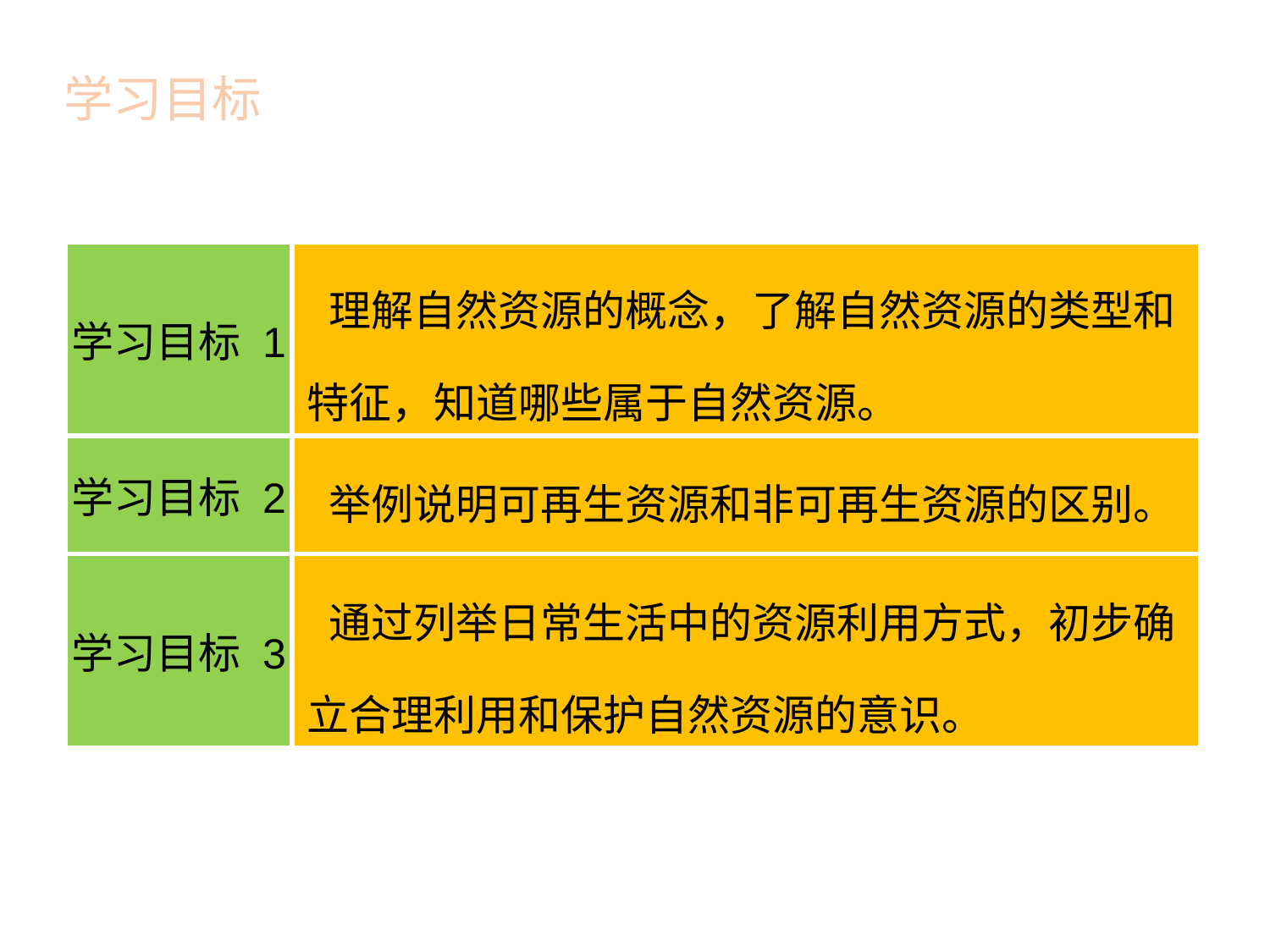

学习目标

| 学习目标 1 | 理解自然资源的概念，了解自然资源的类型和特征，知道哪些属于自然资源。 |
| --- | --- |
| 学习目标 2 | 举例说明可再生资源和非可再生资源的区别。 |
| 学习目标 3 | 通过列举日常生活中的资源利用方式，初步确立合理利用和保护自然资源的意识。 |